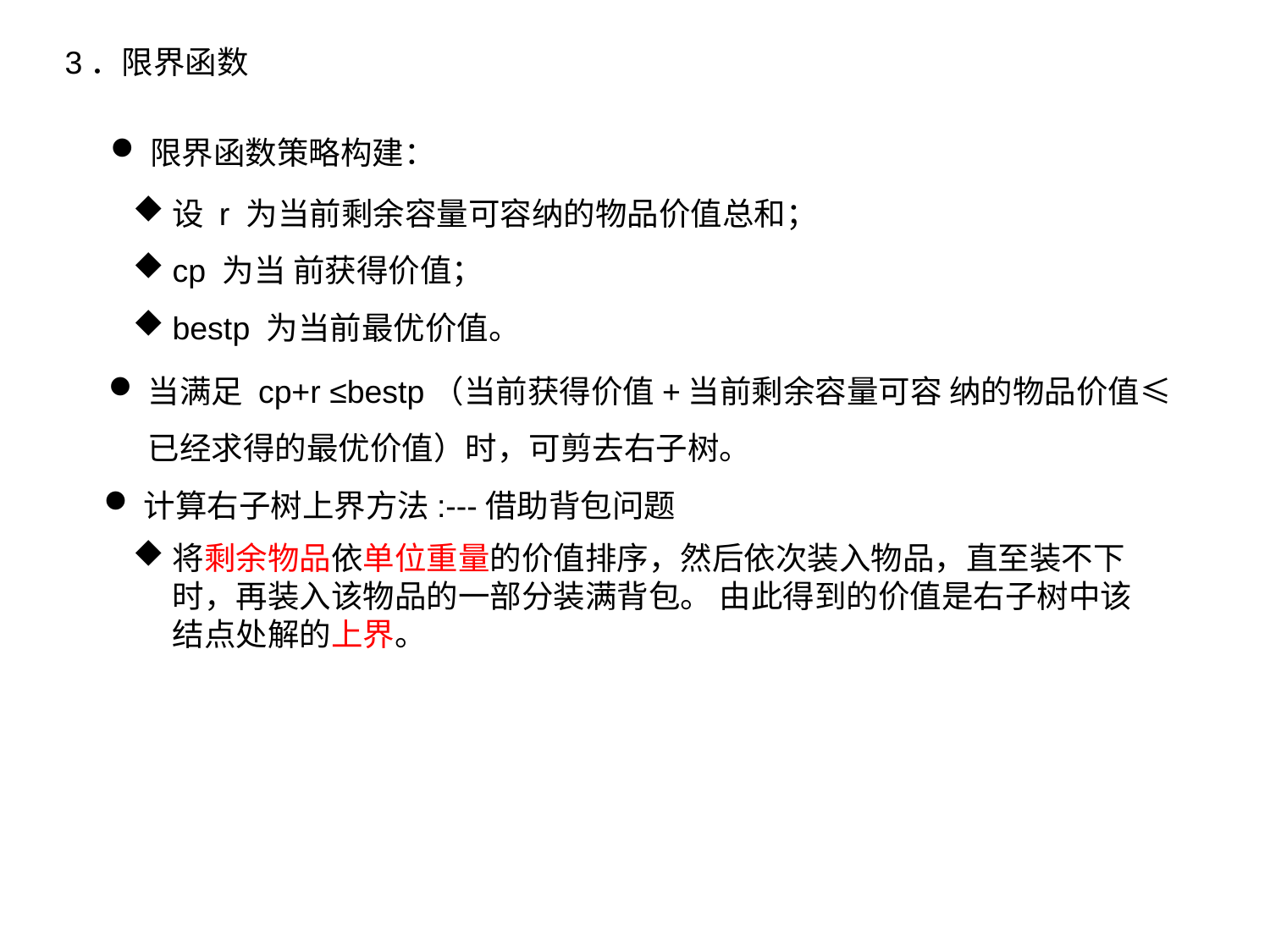

3．限界函数
限界函数策略构建：
设 r 为当前剩余容量可容纳的物品价值总和；
cp 为当 前获得价值；
bestp 为当前最优价值。
当满足 cp+r ≤bestp（当前获得价值+当前剩余容量可容 纳的物品价值≤已经求得的最优价值）时，可剪去右子树。
计算右子树上界方法:---借助背包问题

将剩余物品依单位重量的价值排序，然后依次装入物品，直至装不下时，再装入该物品的一部分装满背包。 由此得到的价值是右子树中该结点处解的上界。